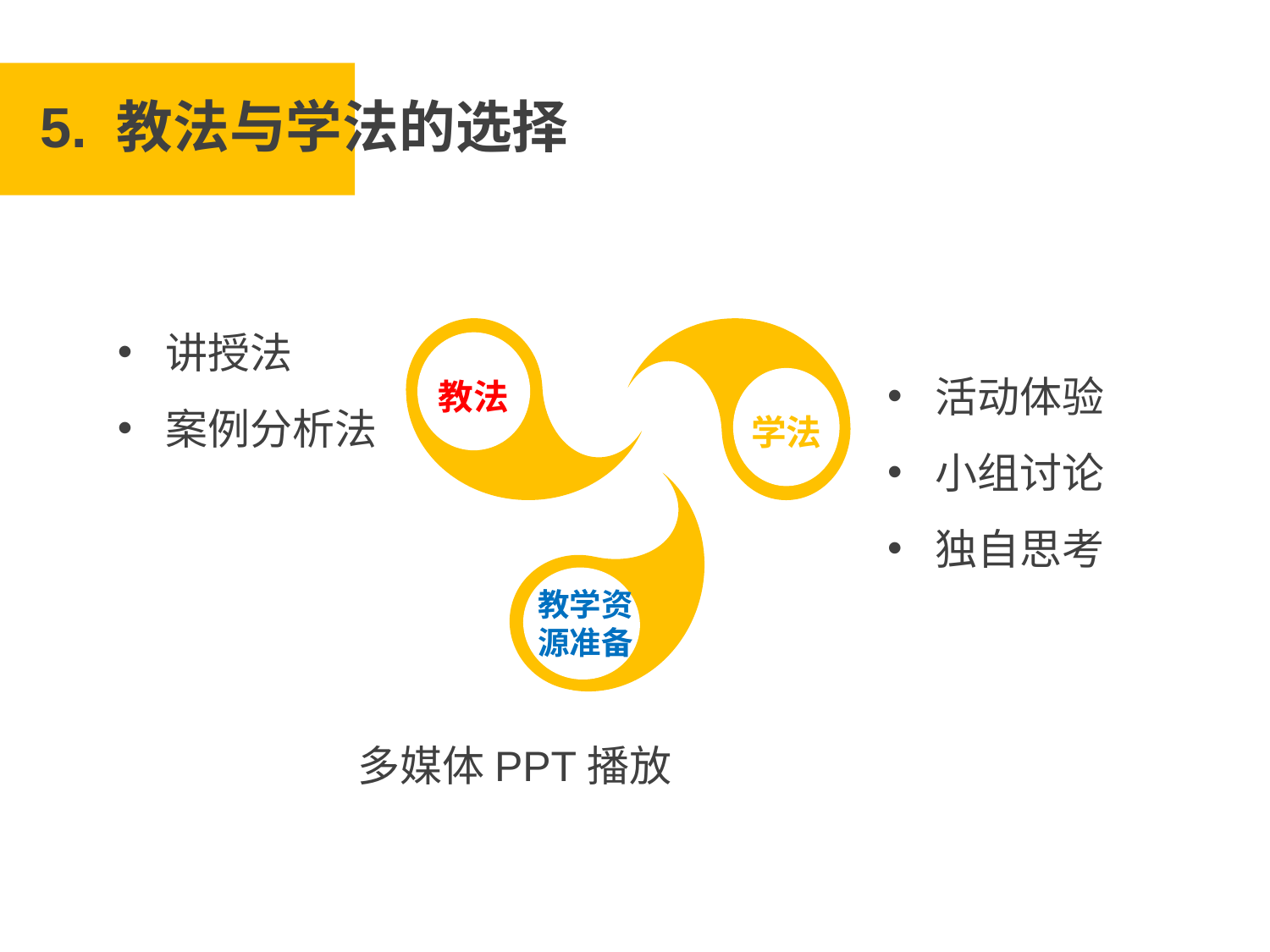

5. 教法与学法的选择

教法

讲授法
案例分析法

学法

活动体验
小组讨论
独自思考

教学资
源准备
多媒体PPT播放